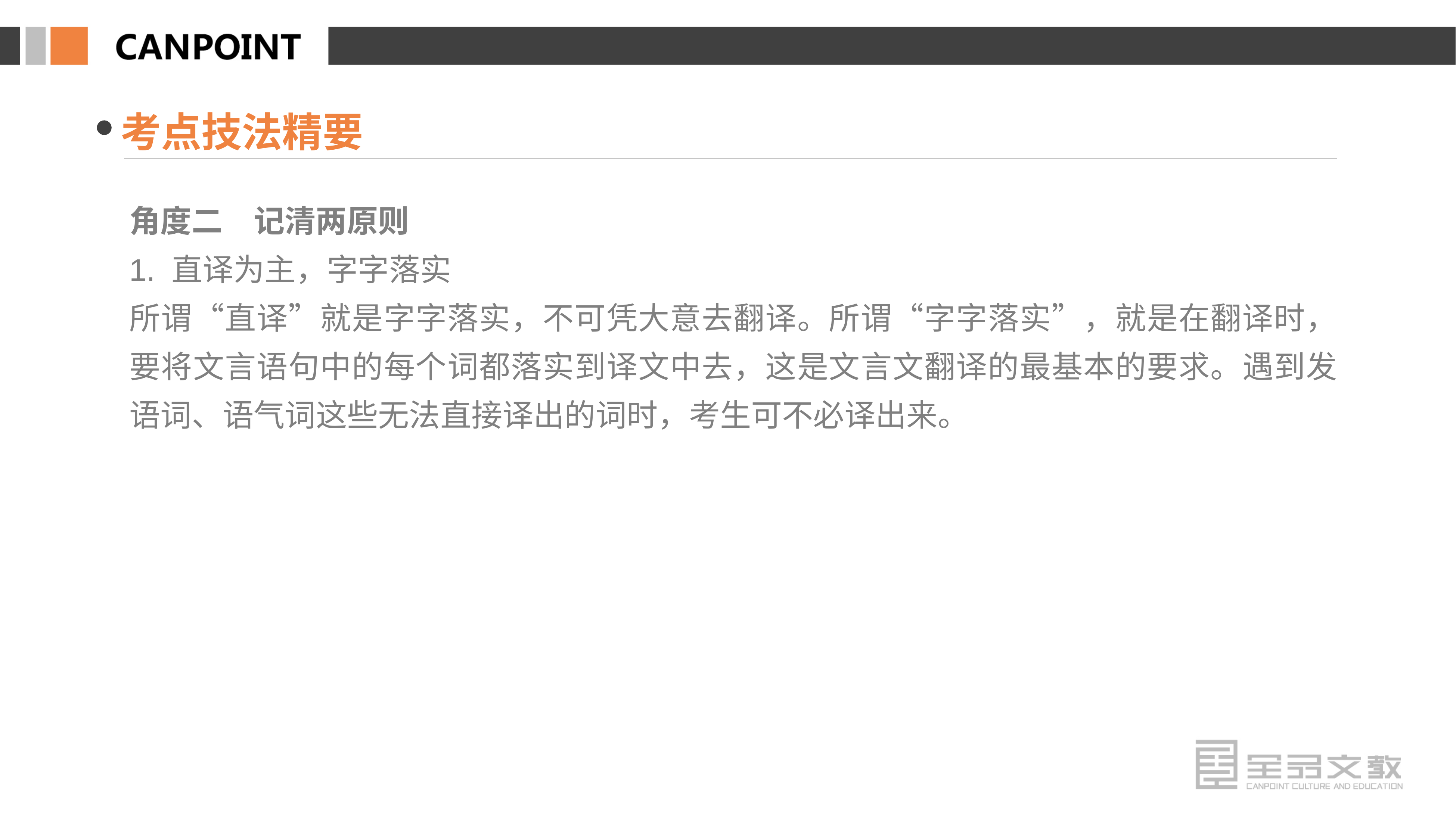

考点技法精要

角度二　记清两原则
1. 直译为主，字字落实
所谓“直译”就是字字落实，不可凭大意去翻译。所谓“字字落实”，就是在翻译时，要将文言语句中的每个词都落实到译文中去，这是文言文翻译的最基本的要求。遇到发语词、语气词这些无法直接译出的词时，考生可不必译出来。